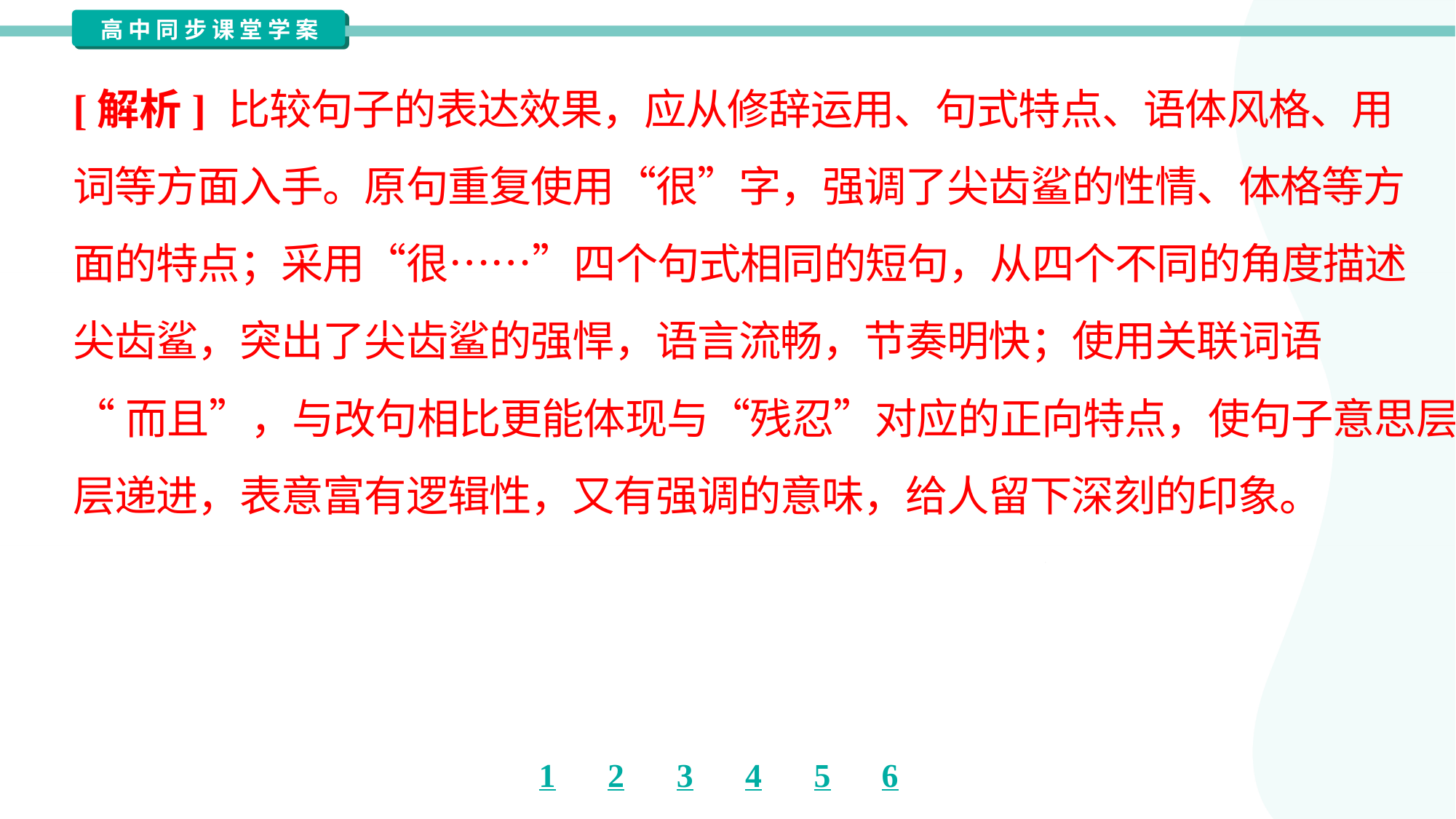

[解析] 比较句子的表达效果，应从修辞运用、句式特点、语体风格、用
词等方面入手。原句重复使用“很”字，强调了尖齿鲨的性情、体格等方
面的特点；采用“很……”四个句式相同的短句，从四个不同的角度描述
尖齿鲨，突出了尖齿鲨的强悍，语言流畅，节奏明快；使用关联词语
“而且”，与改句相比更能体现与“残忍”对应的正向特点，使句子意思层
层递进，表意富有逻辑性，又有强调的意味，给人留下深刻的印象。